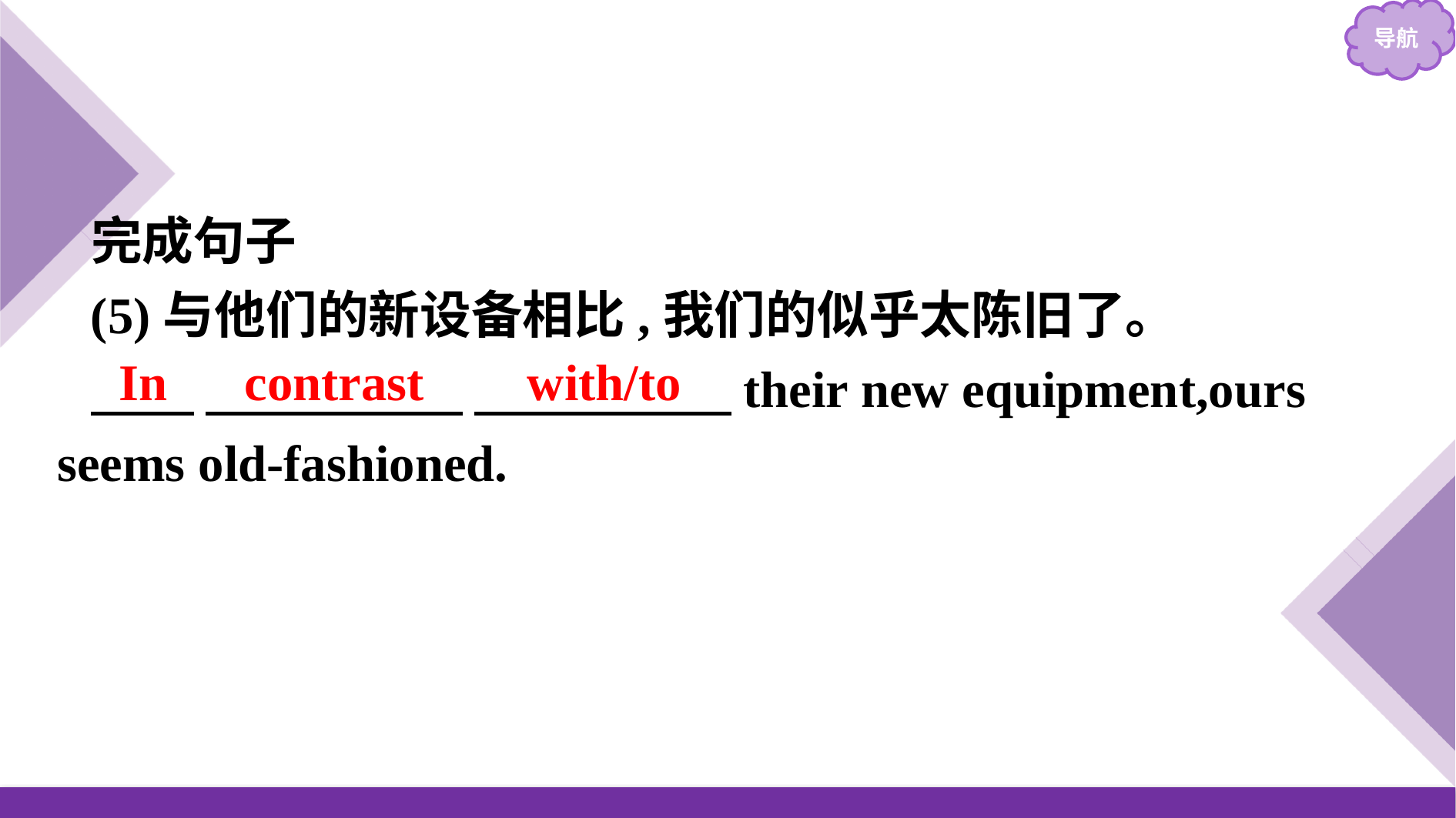

完成句子
(5)与他们的新设备相比,我们的似乎太陈旧了。
　　 　　　　　 　　　　　their new equipment,ours seems old-fashioned.
In      contrast        with/to